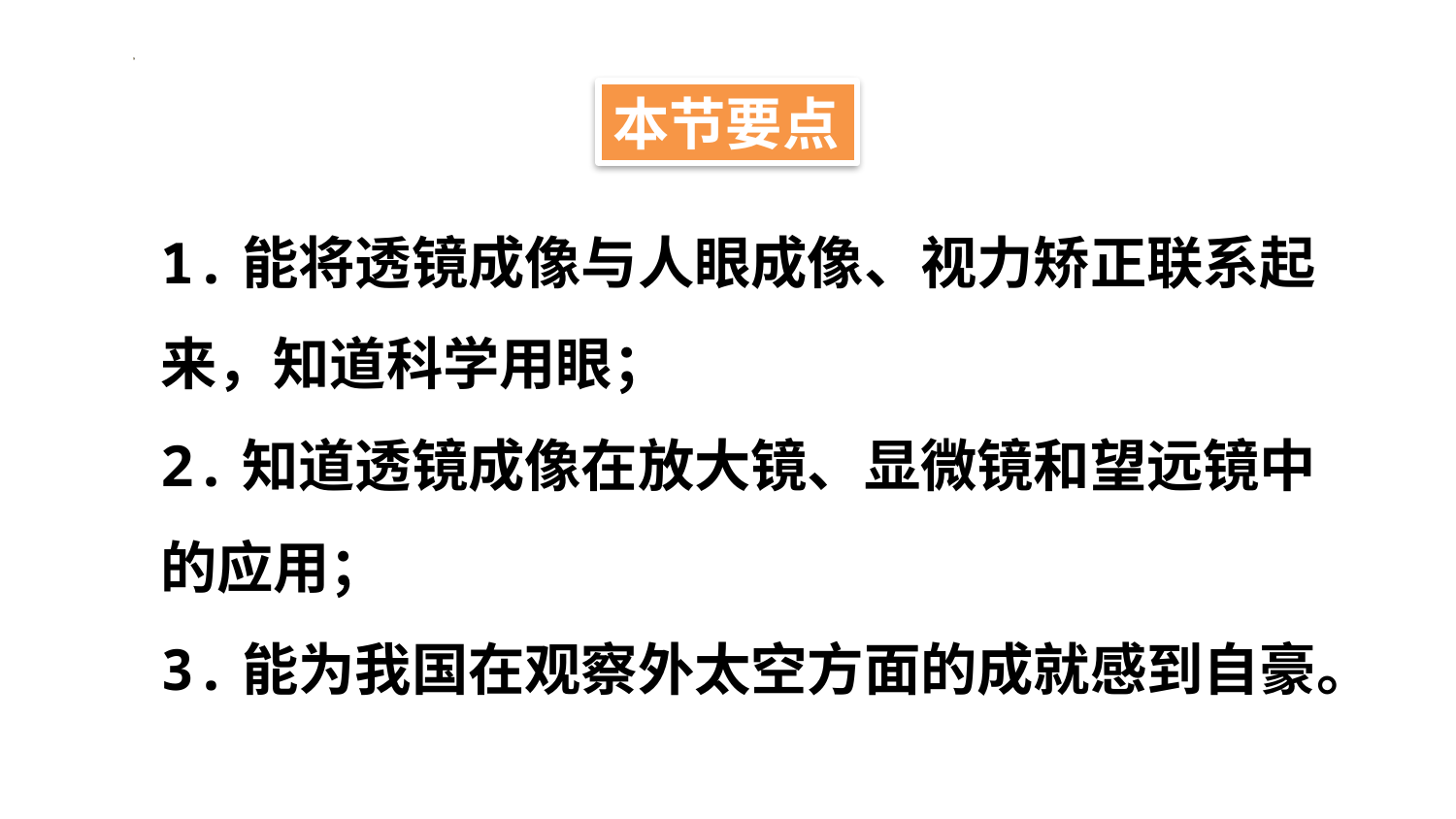

本节要点
1.能将透镜成像与人眼成像、视力矫正联系起来，知道科学用眼；
2.知道透镜成像在放大镜、显微镜和望远镜中的应用；
3.能为我国在观察外太空方面的成就感到自豪。